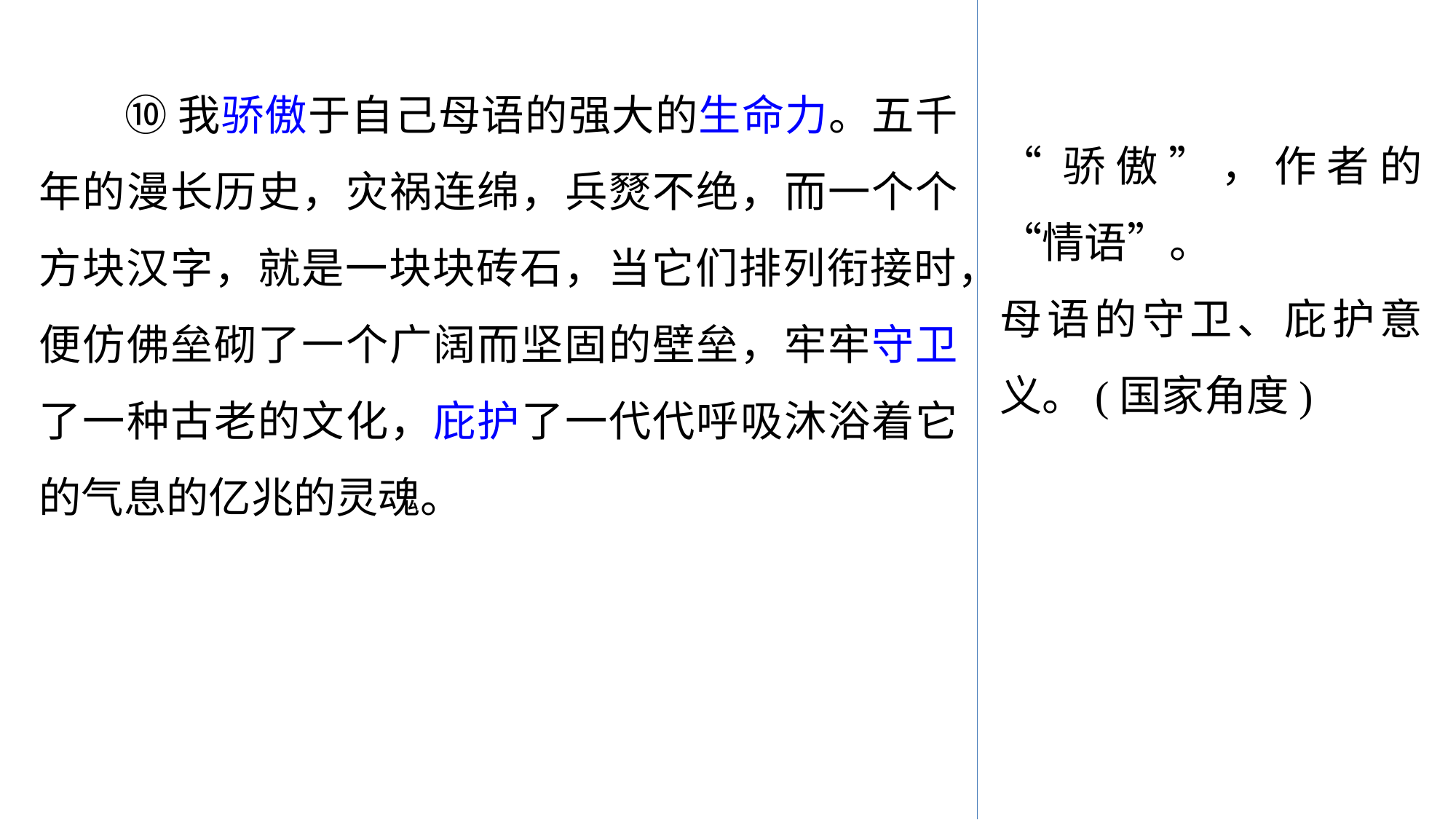

⑩我骄傲于自己母语的强大的生命力。五千年的漫长历史，灾祸连绵，兵燹不绝，而一个个方块汉字，就是一块块砖石，当它们排列衔接时，便仿佛垒砌了一个广阔而坚固的壁垒，牢牢守卫了一种古老的文化，庇护了一代代呼吸沐浴着它的气息的亿兆的灵魂。
“骄傲”，作者的“情语”。
母语的守卫、庇护意义。(国家角度)